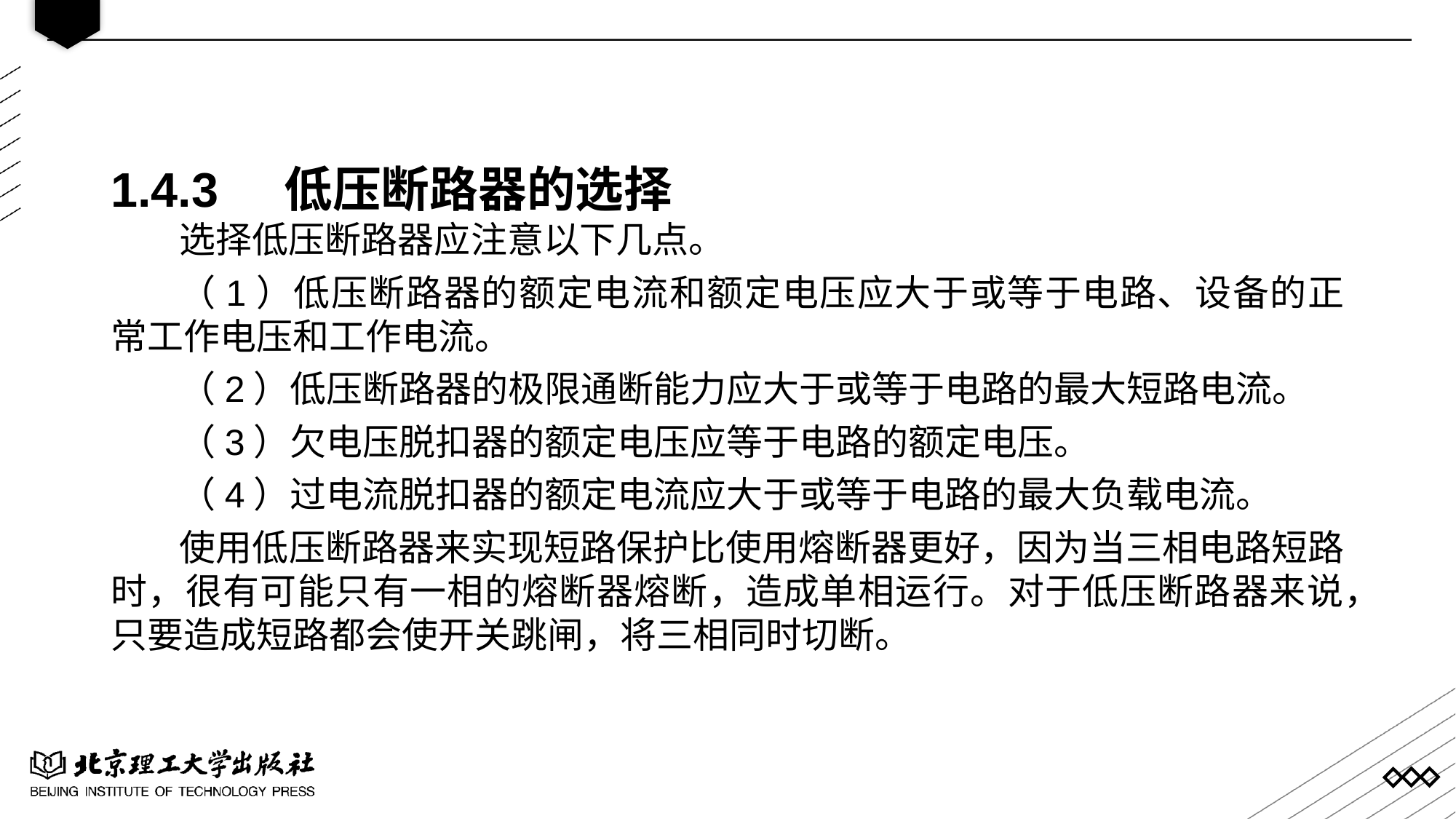

1.4.3    低压断路器的选择
选择低压断路器应注意以下几点。
（1）低压断路器的额定电流和额定电压应大于或等于电路、设备的正常工作电压和工作电流。
（2）低压断路器的极限通断能力应大于或等于电路的最大短路电流。
（3）欠电压脱扣器的额定电压应等于电路的额定电压。
（4）过电流脱扣器的额定电流应大于或等于电路的最大负载电流。
使用低压断路器来实现短路保护比使用熔断器更好，因为当三相电路短路时，很有可能只有一相的熔断器熔断，造成单相运行。对于低压断路器来说，只要造成短路都会使开关跳闸，将三相同时切断。